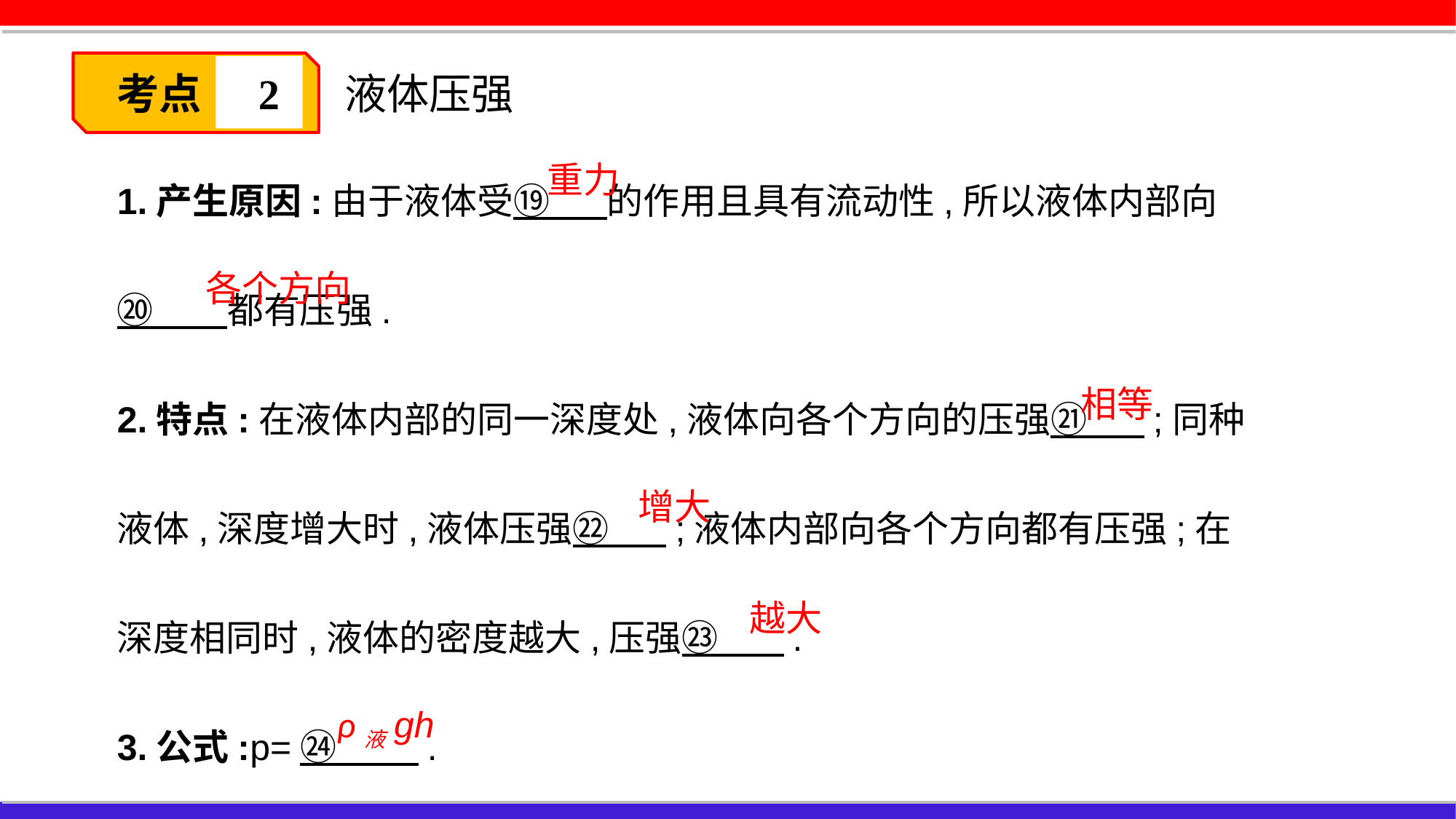

考点
2
液体压强
1.产生原因:由于液体受⑲       的作用且具有流动性,所以液体内部向⑳         都有压强.
2.特点:在液体内部的同一深度处,液体向各个方向的压强㉑       ;同种液体,深度增大时,液体压强㉒       ;液体内部向各个方向都有压强;在深度相同时,液体的密度越大,压强㉓        .
3.公式:p=㉔          .
重力
各个方向
相等
增大
越大
ρ液gh